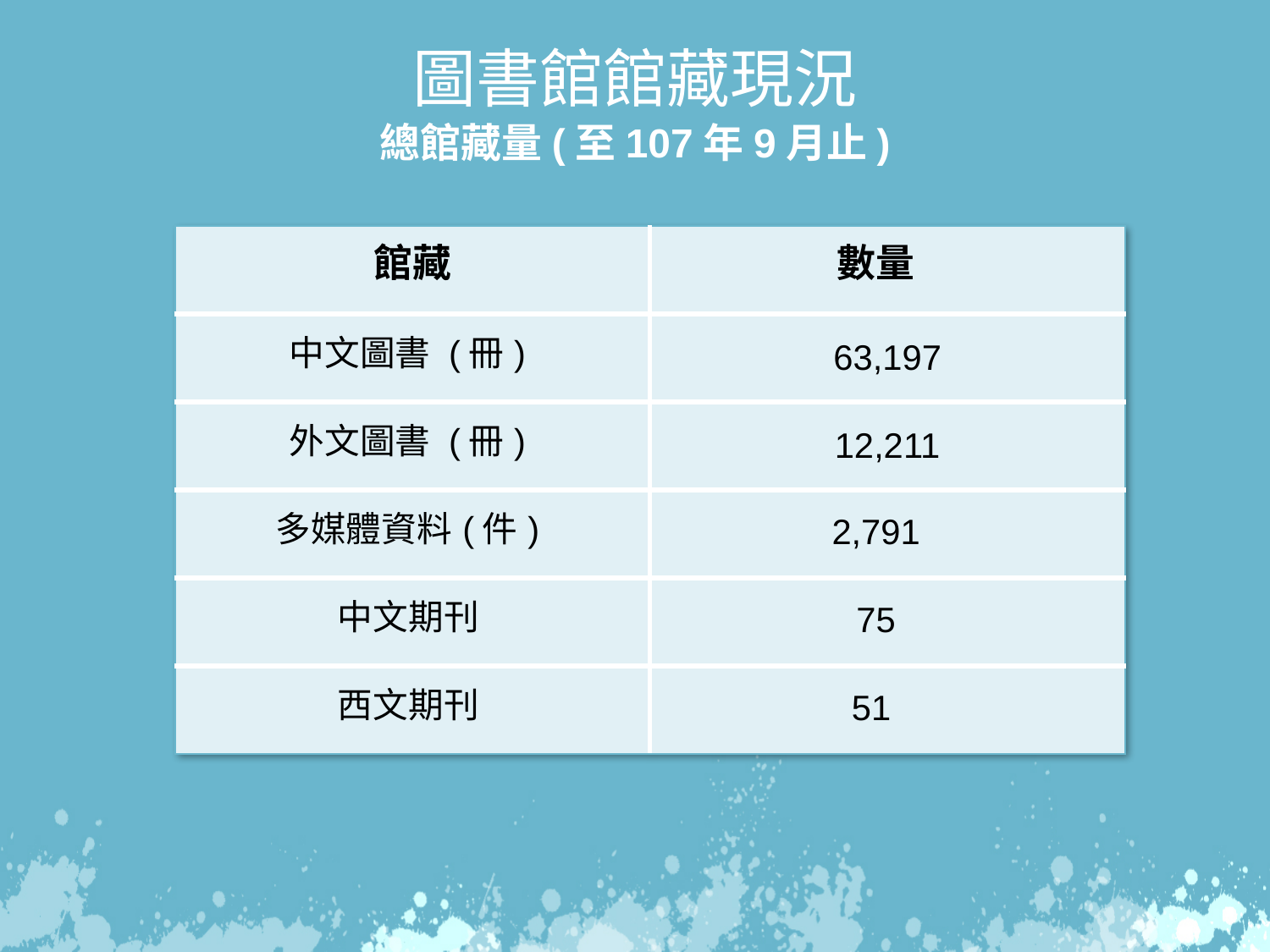

圖書館館藏現況
總館藏量(至107年9月止)

| 館藏 | 數量 |
| --- | --- |
| 中文圖書 (冊) | 63,197 |
| 外文圖書 (冊) | 12,211 |
| 多媒體資料(件) | 2,791 |
| 中文期刊 | 75 |
| 西文期刊 | 51 |